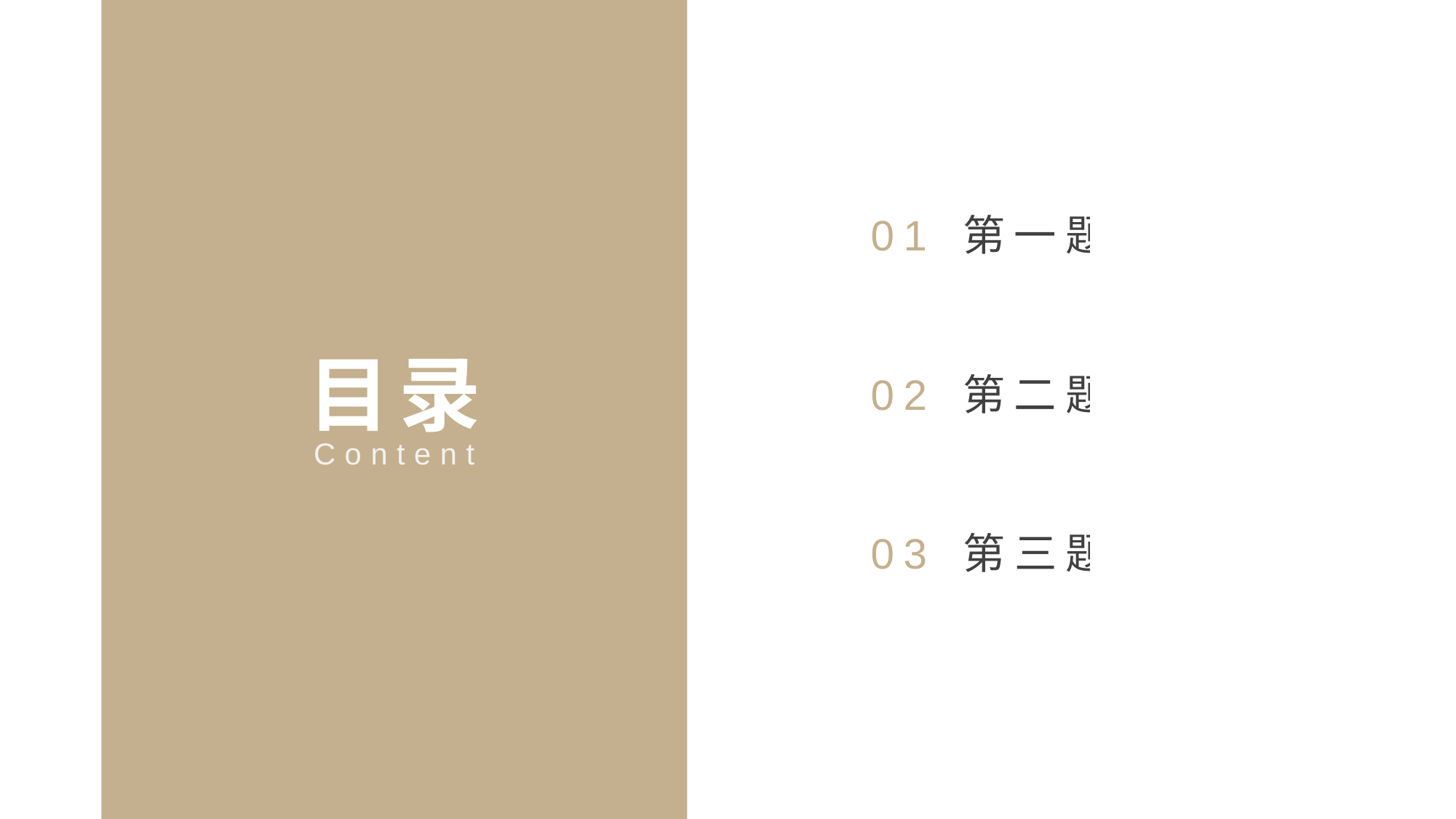

01
第一题
目录
02
第二题
Content
03
第三题